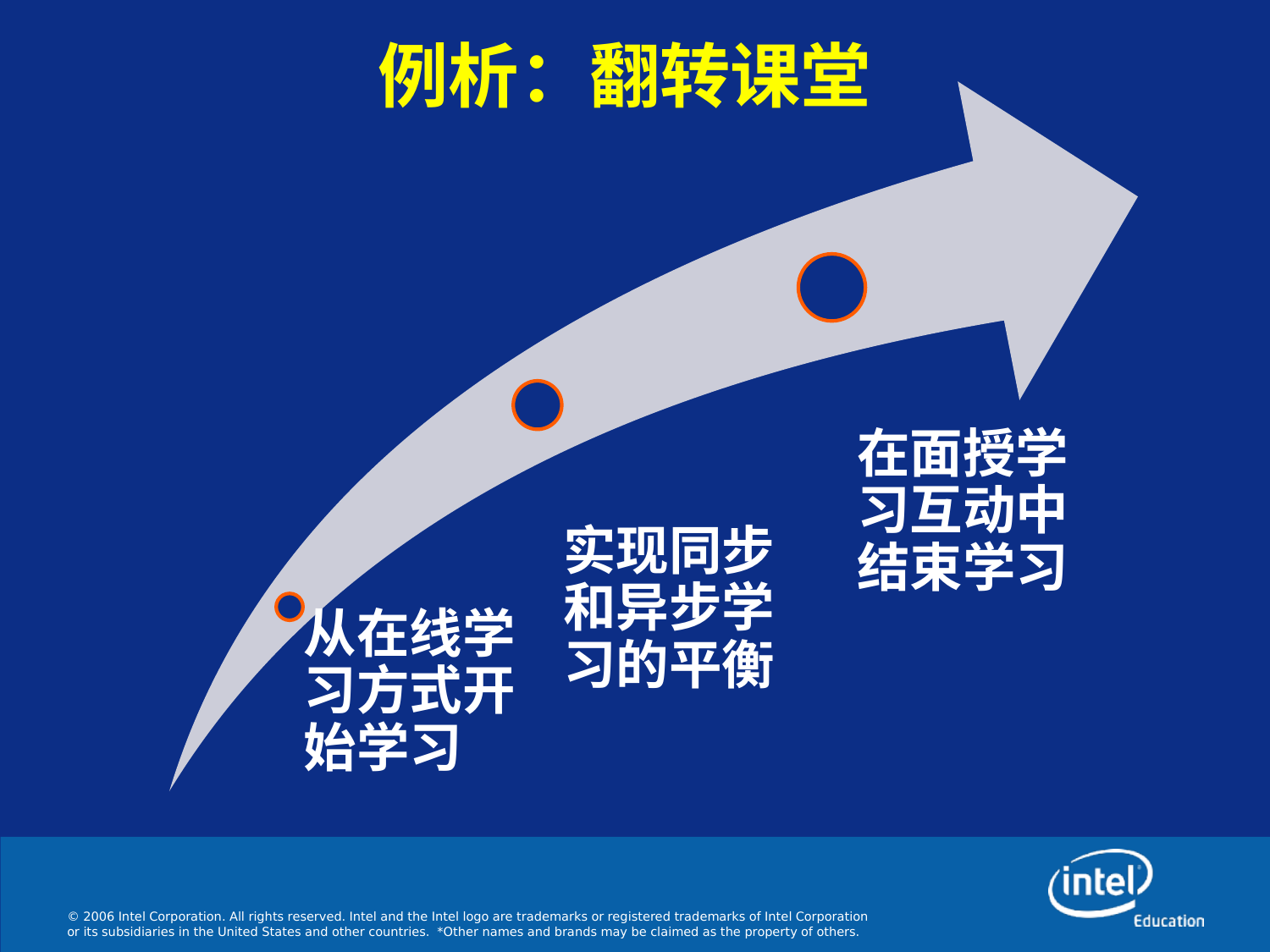

# 例析：翻转课堂
从在线学习方式开始学习

实现同步和异步学习的平衡

在面授学习互动中结束学习